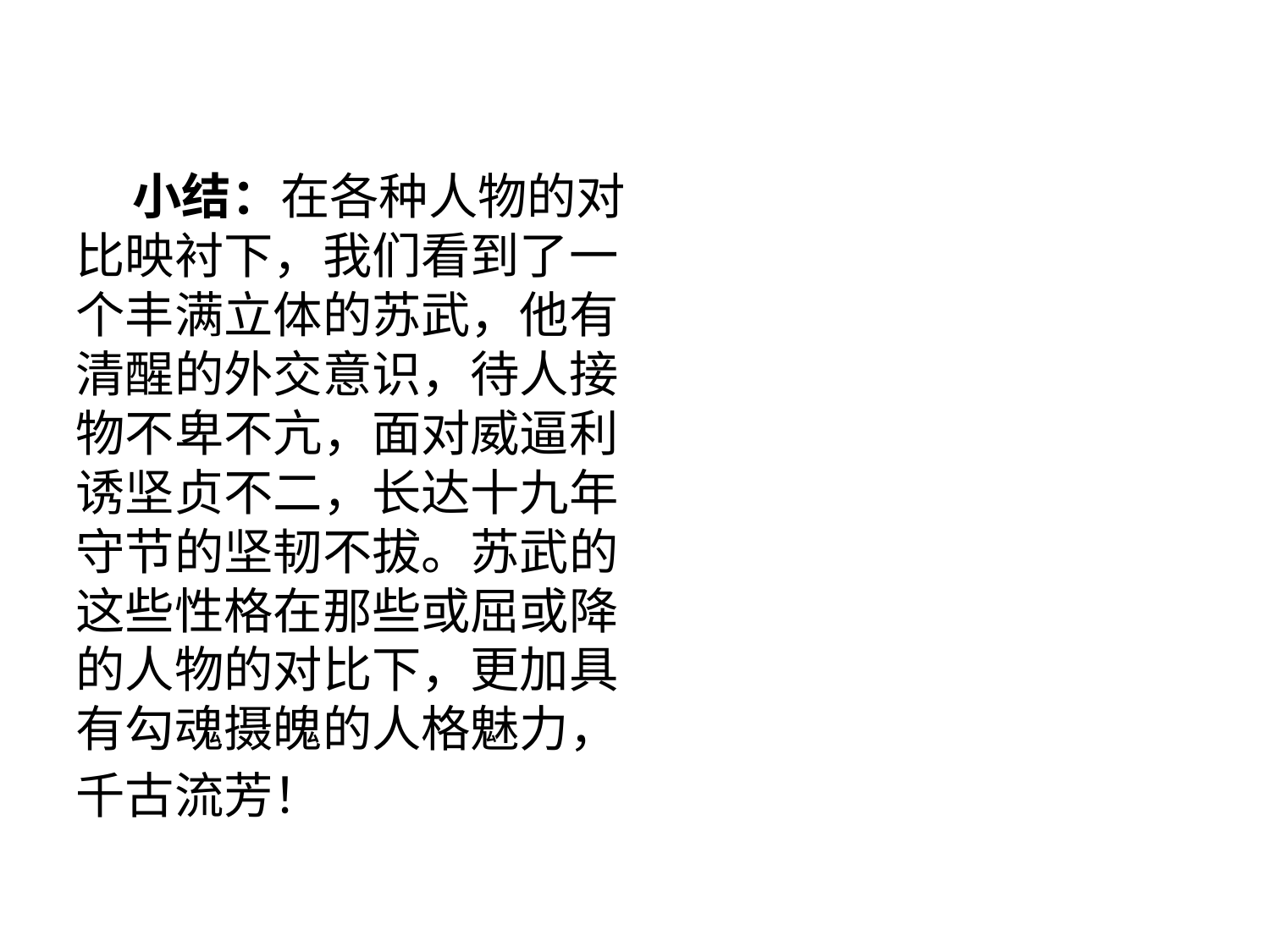

小结：在各种人物的对比映衬下，我们看到了一个丰满立体的苏武，他有清醒的外交意识，待人接物不卑不亢，面对威逼利诱坚贞不二，长达十九年守节的坚韧不拔。苏武的这些性格在那些或屈或降的人物的对比下，更加具有勾魂摄魄的人格魅力，千古流芳！